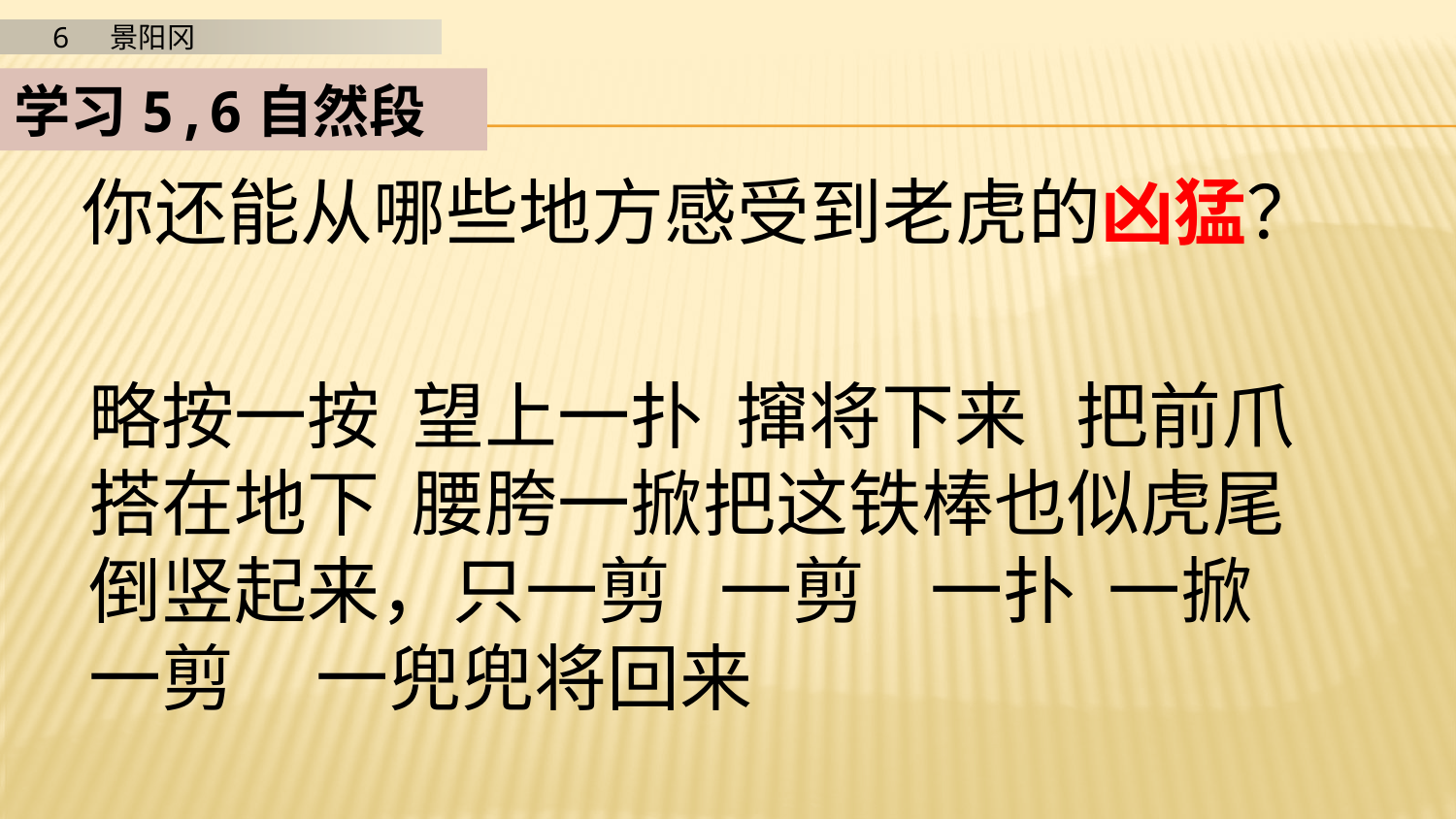

学习5,6自然段
你还能从哪些地方感受到老虎的凶猛？
略按一按  望上一扑  撺将下来   把前爪搭在地下  腰胯一掀把这铁棒也似虎尾倒竖起来，只一剪   一剪    一扑  一掀
一剪     一兜兜将回来